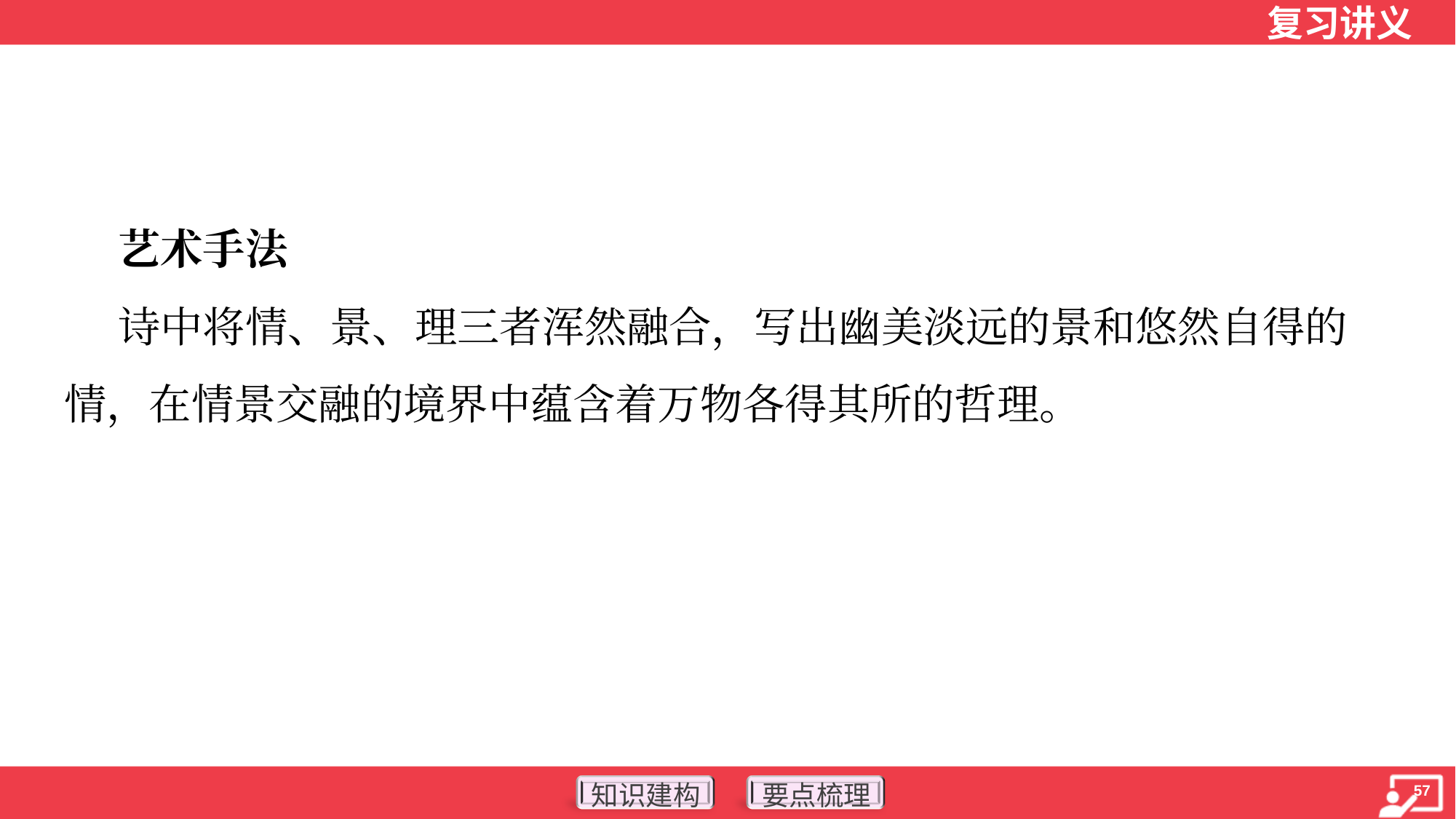

艺术手法
    诗中将情、景、理三者浑然融合，写出幽美淡远的景和悠然自得的
情，在情景交融的境界中蕴含着万物各得其所的哲理。